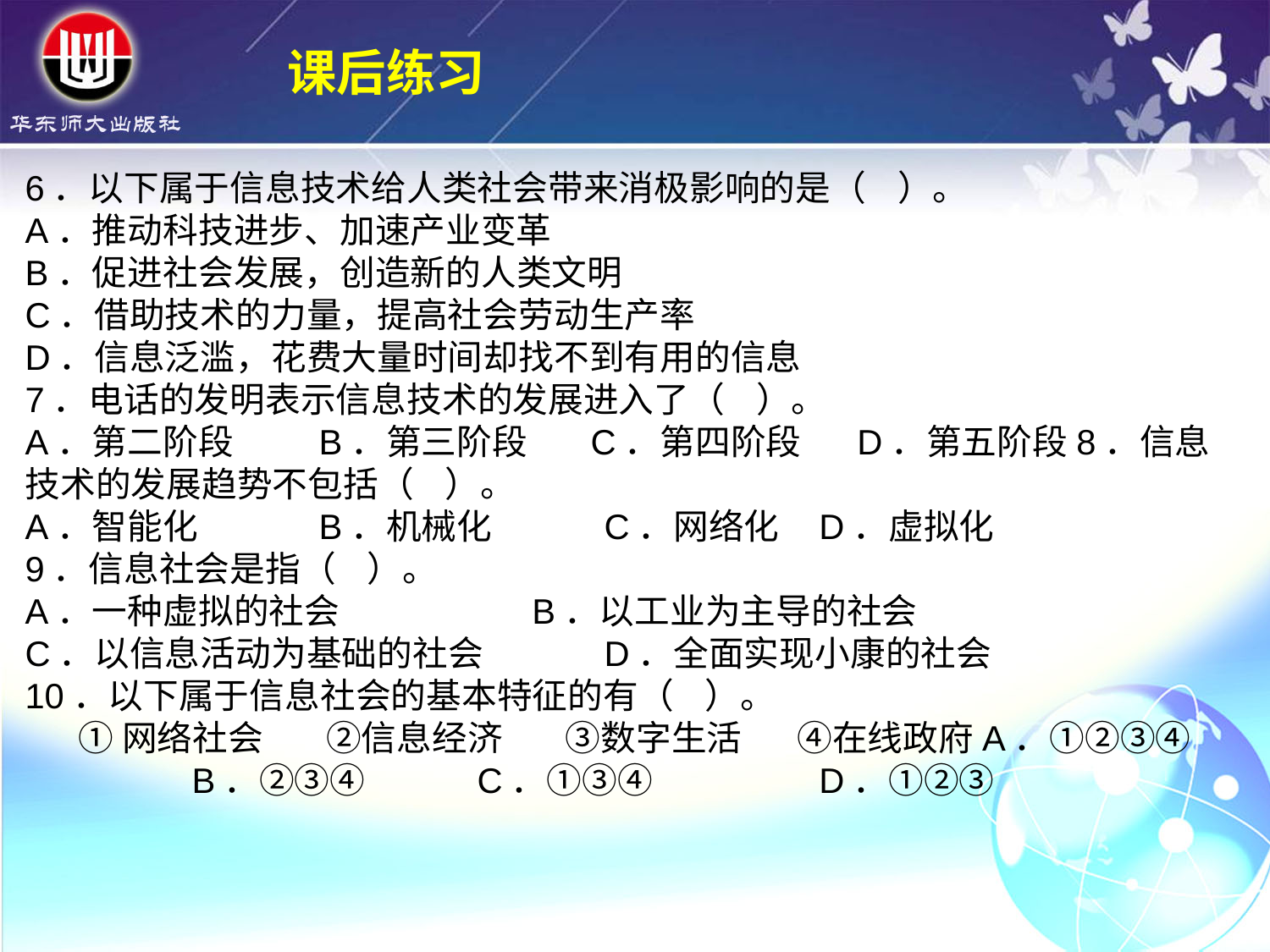

课后练习
6．以下属于信息技术给人类社会带来消极影响的是（    ）。A．推动科技进步、加速产业变革        B．促进社会发展，创造新的人类文明    C．借助技术的力量，提高社会劳动生产率D．信息泛滥，花费大量时间却找不到有用的信息
7．电话的发明表示信息技术的发展进入了（    ）。
A．第二阶段	    B．第三阶段       C．第四阶段      D．第五阶段8．信息技术的发展趋势不包括（    ）。
A．智能化	    B．机械化	        C．网络化	   D．虚拟化
9．信息社会是指（    ）。
A．一种虚拟的社会 	               B．以工业为主导的社会
C．以信息活动为基础的社会	        D．全面实现小康的社会
10．以下属于信息社会的基本特征的有（    ）。
  ①网络社会        ②信息经济        ③数字生活       ④在线政府A．①②③④	    B．②③④	        C．①③④  	   D．①②③